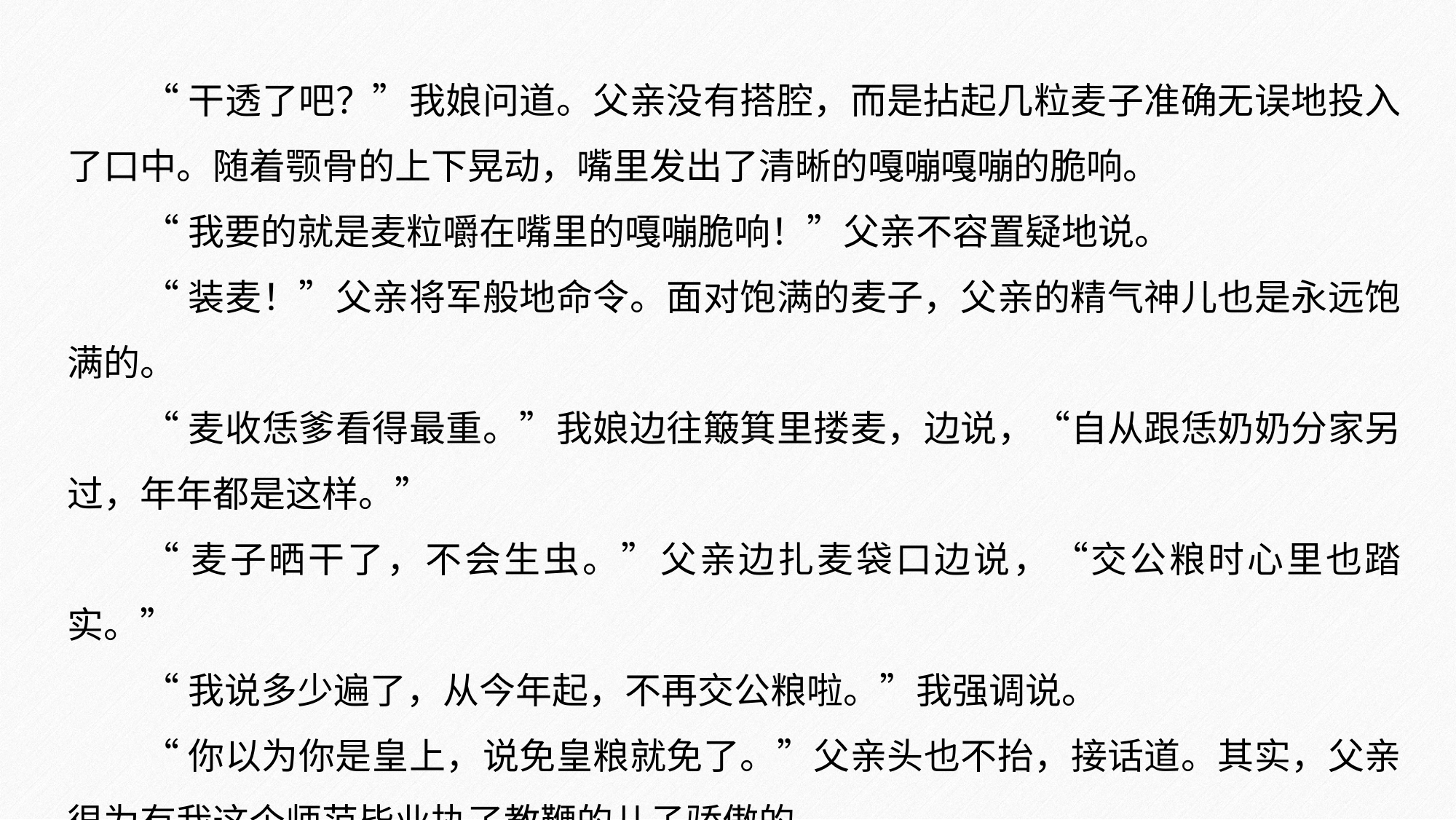

“干透了吧？”我娘问道。父亲没有搭腔，而是拈起几粒麦子准确无误地投入了口中。随着颚骨的上下晃动，嘴里发出了清晰的嘎嘣嘎嘣的脆响。
“我要的就是麦粒嚼在嘴里的嘎嘣脆响！”父亲不容置疑地说。
“装麦！”父亲将军般地命令。面对饱满的麦子，父亲的精气神儿也是永远饱满的。
“麦收恁爹看得最重。”我娘边往簸箕里搂麦，边说，“自从跟恁奶奶分家另过，年年都是这样。”
“麦子晒干了，不会生虫。”父亲边扎麦袋口边说，“交公粮时心里也踏实。”
“我说多少遍了，从今年起，不再交公粮啦。”我强调说。
“你以为你是皇上，说免皇粮就免了。”父亲头也不抬，接话道。其实，父亲很为有我这个师范毕业执了教鞭的儿子骄傲的。